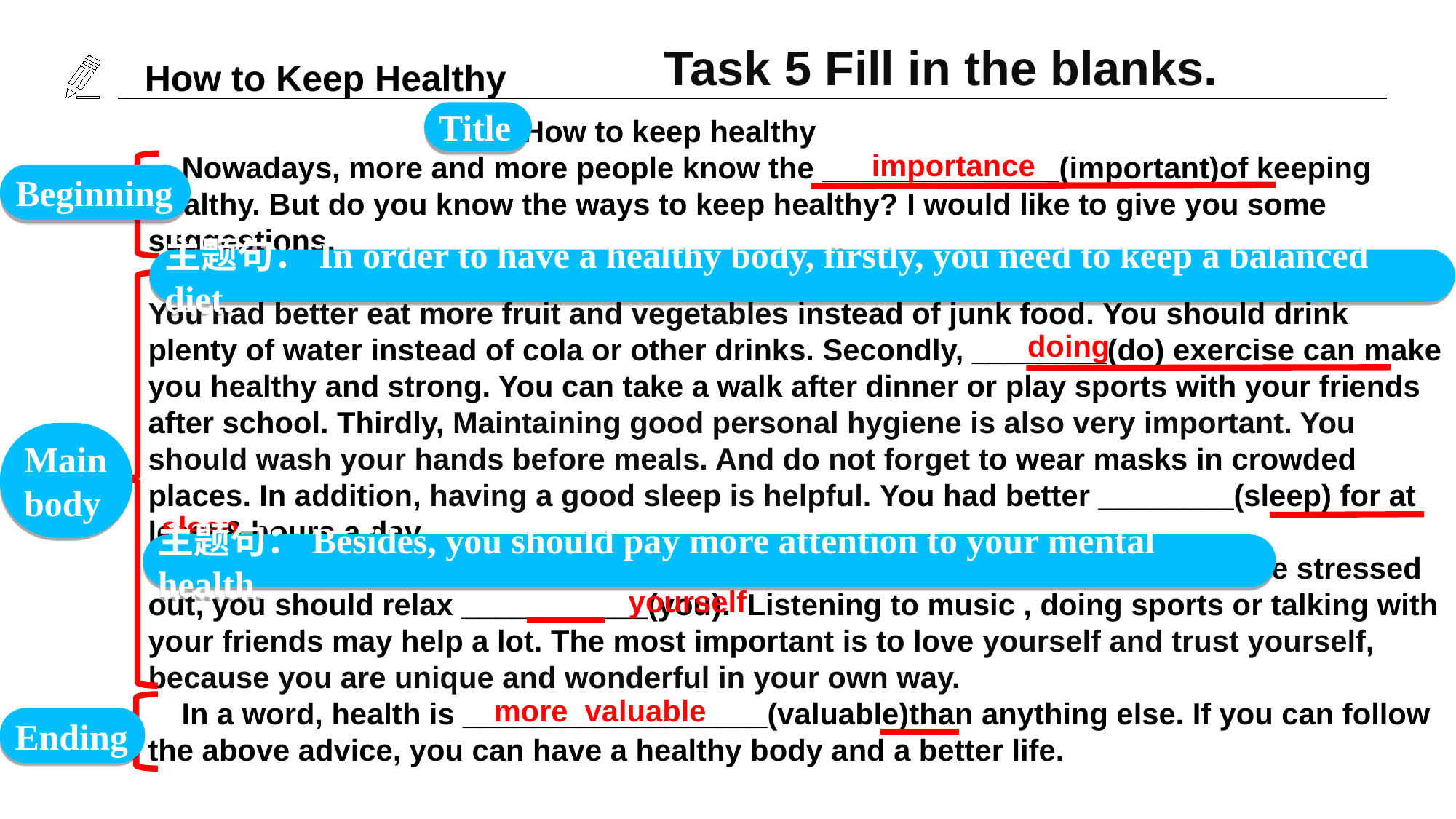

Task 5 Fill in the blanks.
Title
                                                 How to keep healthy
    Nowadays, more and more people know the ______________(important)of keeping healthy. But do you know the ways to keep healthy? I would like to give you some suggestions.
    In order to have a __________(health) body, firstly, you need to keep a balanced diet. You had better eat more fruit and vegetables instead of junk food. You should drink plenty of water instead of cola or other drinks. Secondly, ________(do) exercise can make you healthy and strong. You can take a walk after dinner or play sports with your friends after school. Thirdly, Maintaining good personal hygiene is also very important. You should wash your hands before meals. And do not forget to wear masks in crowded places. In addition, having a good sleep is helpful. You had better ________(sleep) for at least 8 hours a day.
    Besides, you should pay more attention to your mental health. When you are stressed out, you should relax ___________(you).  Listening to music , doing sports or talking with your friends may help a lot. The most important is to love yourself and trust yourself, because you are unique and wonderful in your own way.
    In a word, health is __________________(valuable)than anything else. If you can follow the above advice, you can have a healthy body and a better life.

importance

Beginning
healthy
主题句：In order to have a healthy body, firstly, you need to keep a balanced diet.

doing
Main body
sleep
主题句：Besides, you should pay more attention to your mental health.
yourself
more  valuable

Ending